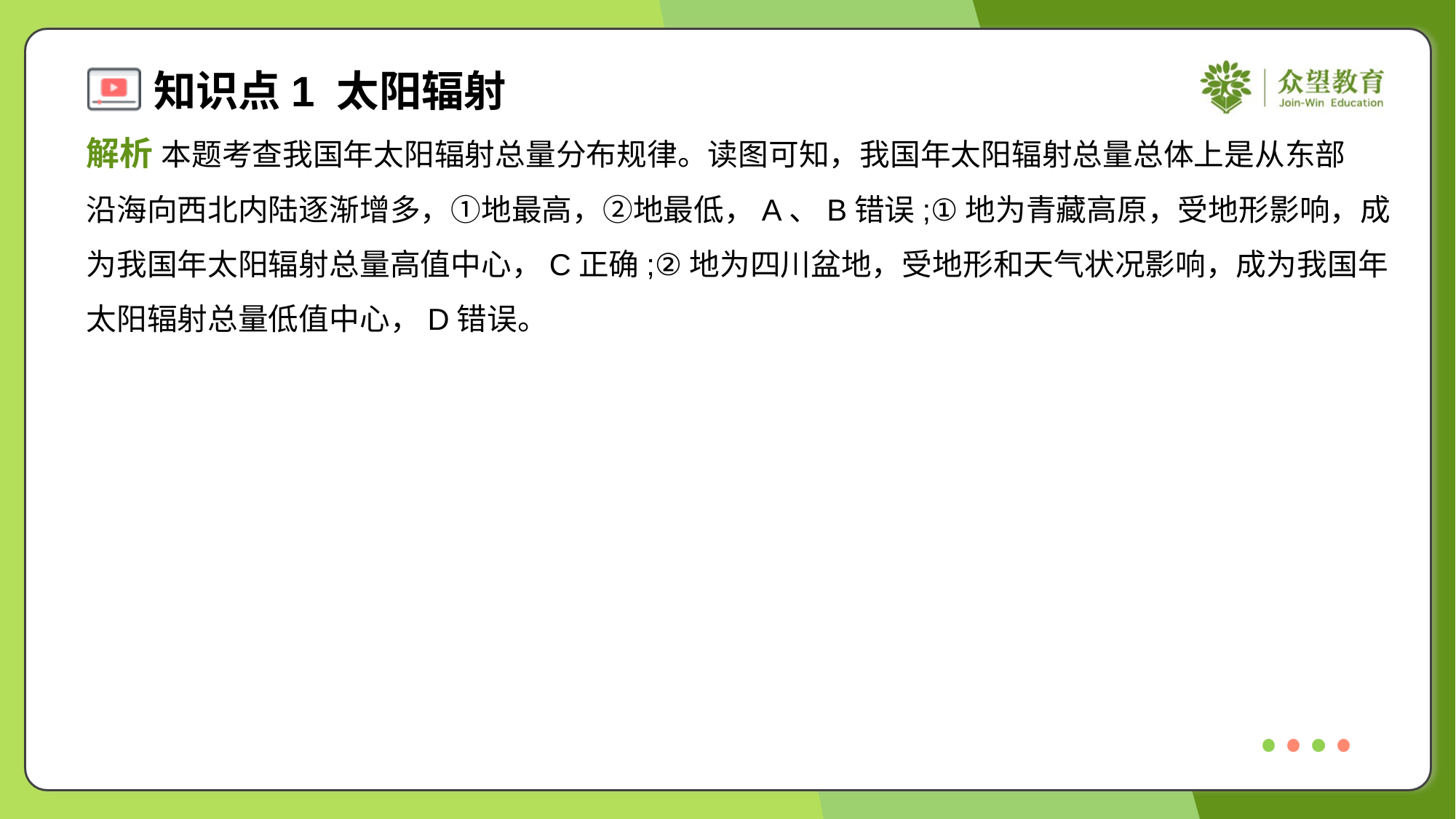

解析 本题考查我国年太阳辐射总量分布规律。读图可知，我国年太阳辐射总量总体上是从东部
沿海向西北内陆逐渐增多，①地最高，②地最低，A、B错误;①地为青藏高原，受地形影响，成
为我国年太阳辐射总量高值中心，C正确;②地为四川盆地，受地形和天气状况影响，成为我国年
太阳辐射总量低值中心，D错误。